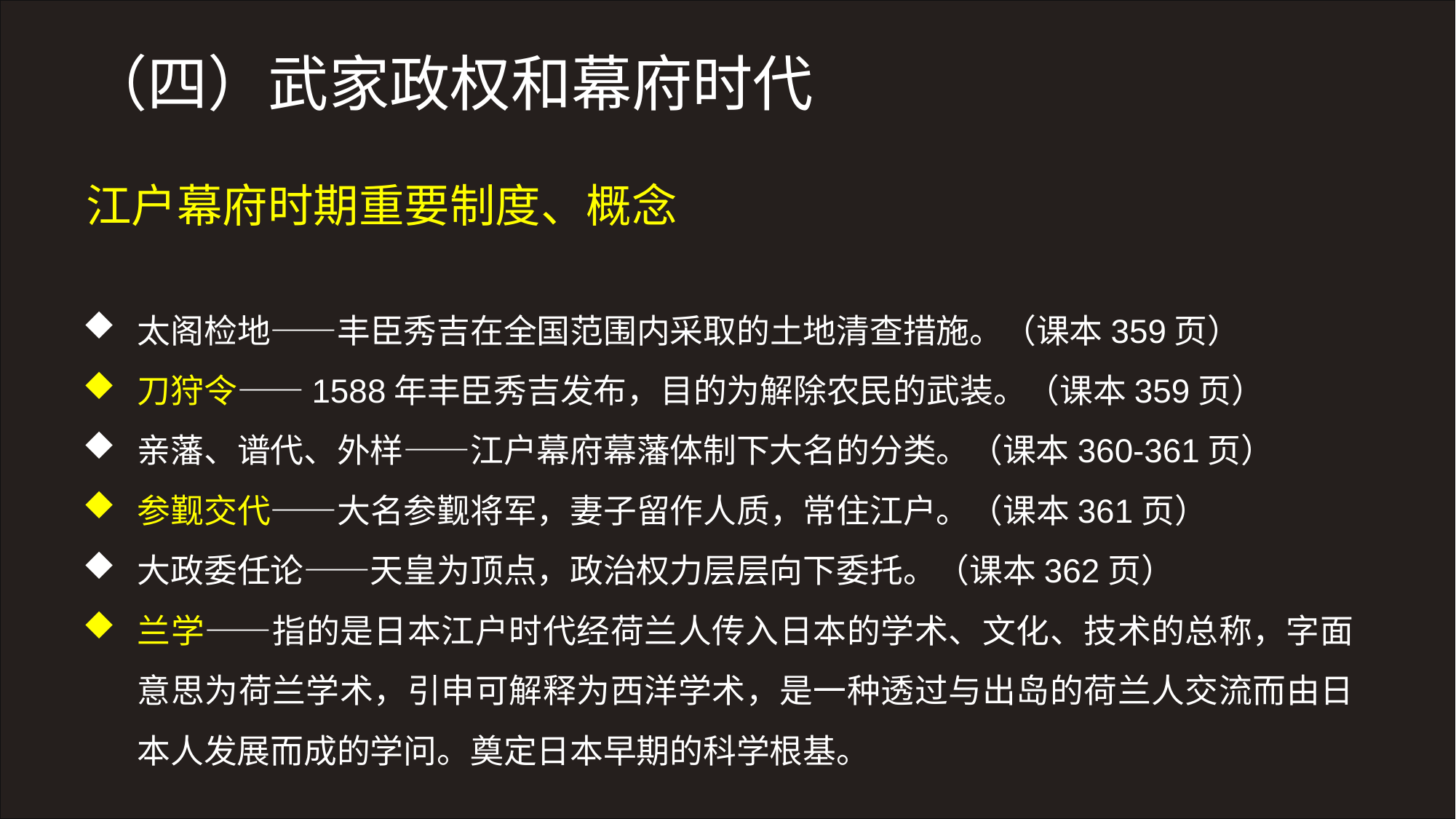

（四）武家政权和幕府时代
江户幕府时期重要制度、概念
太阁检地——丰臣秀吉在全国范围内采取的土地清查措施。（课本359页）
刀狩令——1588年丰臣秀吉发布，目的为解除农民的武装。（课本359页）
亲藩、谱代、外样——江户幕府幕藩体制下大名的分类。（课本360-361页）
参觐交代——大名参觐将军，妻子留作人质，常住江户。（课本361页）
大政委任论——天皇为顶点，政治权力层层向下委托。（课本362页）
兰学——指的是日本江户时代经荷兰人传入日本的学术、文化、技术的总称，字面意思为荷兰学术，引申可解释为西洋学术，是一种透过与出岛的荷兰人交流而由日本人发展而成的学问。奠定日本早期的科学根基。